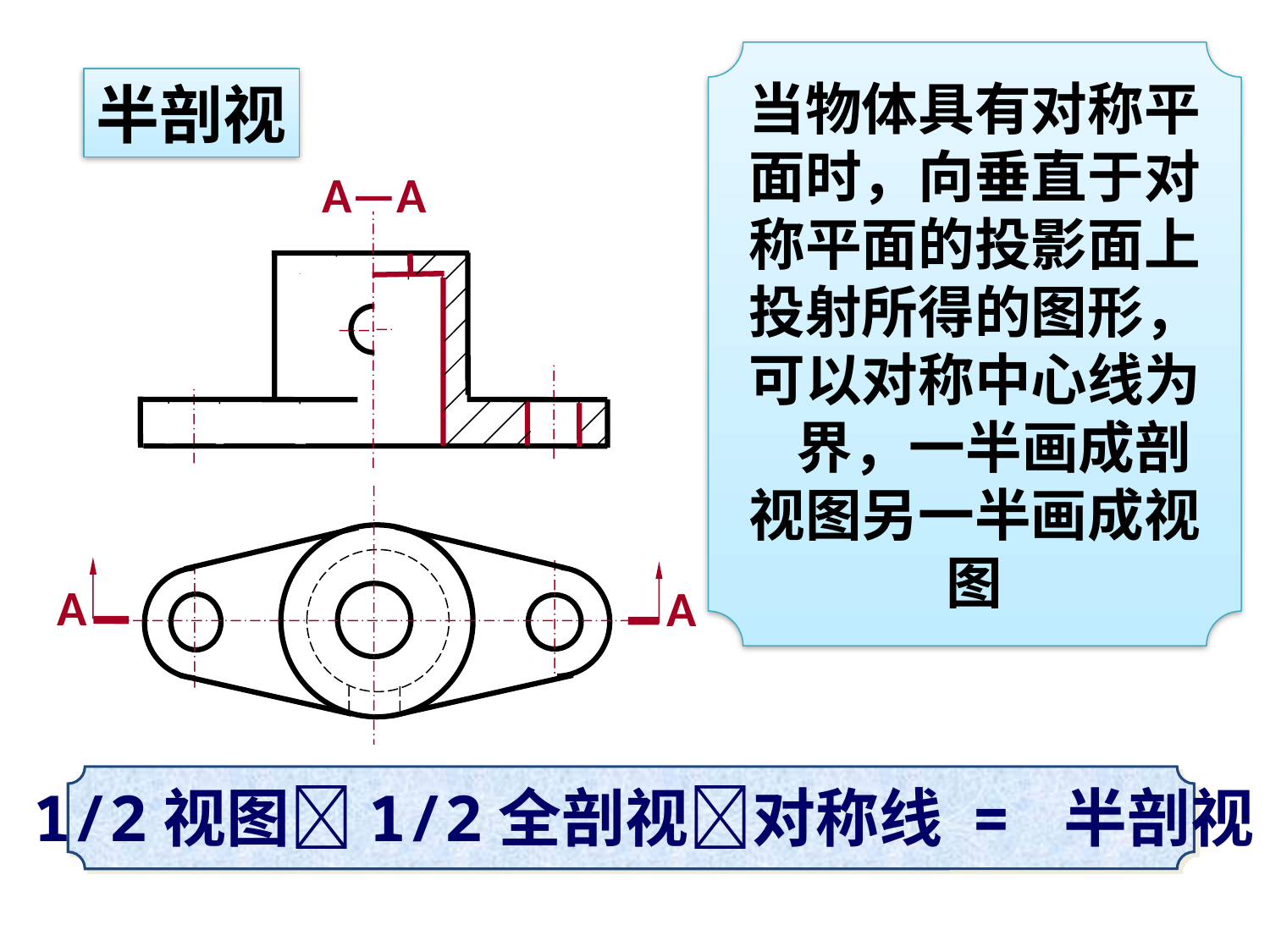

半剖视
当物体具有对称平面时，向垂直于对称平面的投影面上投射所得的图形，可以对称中心线为    界，一半画成剖视图另一半画成视图
A—A

A
A

1/2视图+1/2全剖视+对称线 = 半剖视